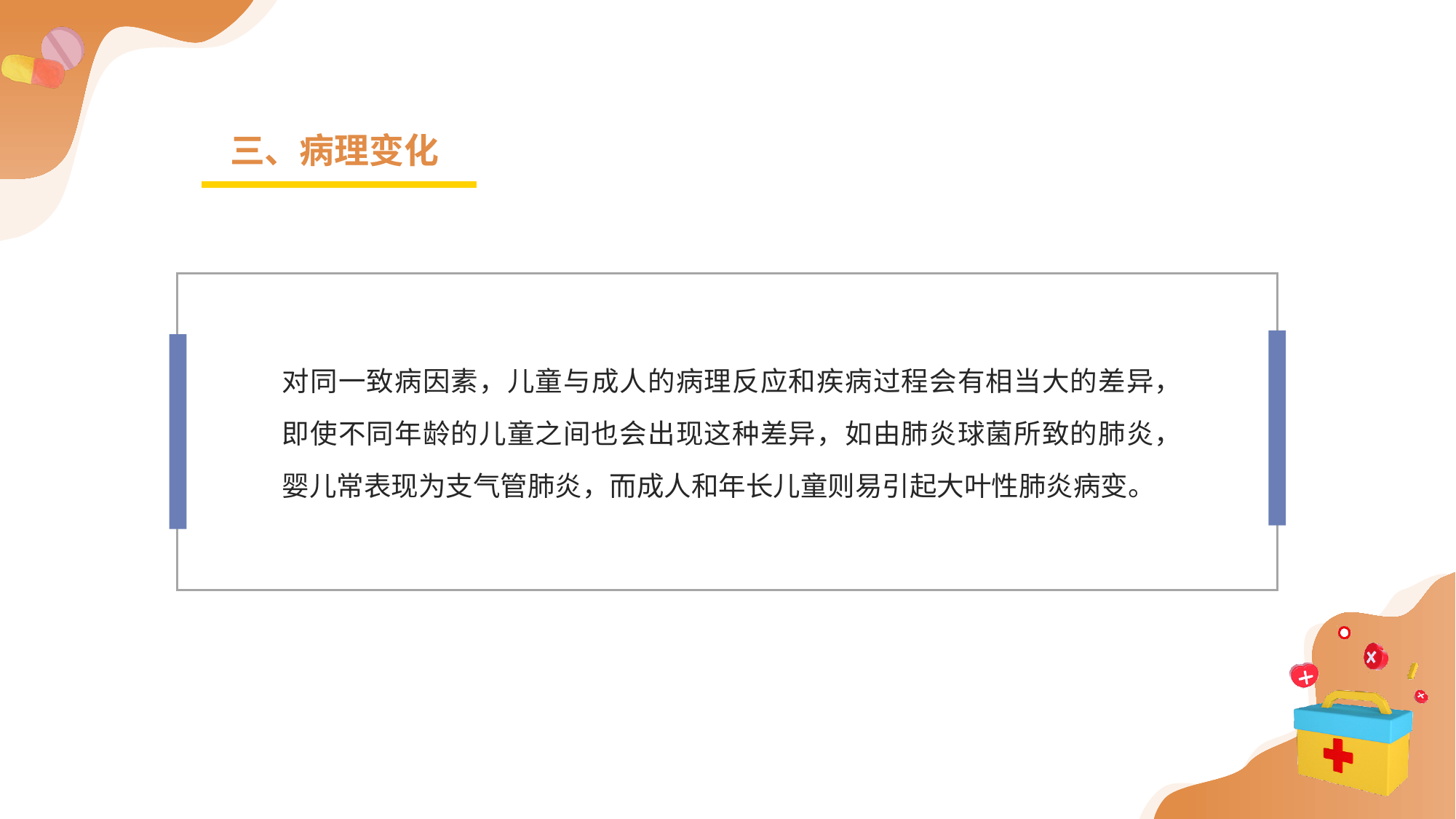

三、病理变化

对同一致病因素，儿童与成人的病理反应和疾病过程会有相当大的差异，即使不同年龄的儿童之间也会出现这种差异，如由肺炎球菌所致的肺炎，婴儿常表现为支气管肺炎，而成人和年长儿童则易引起大叶性肺炎病变。